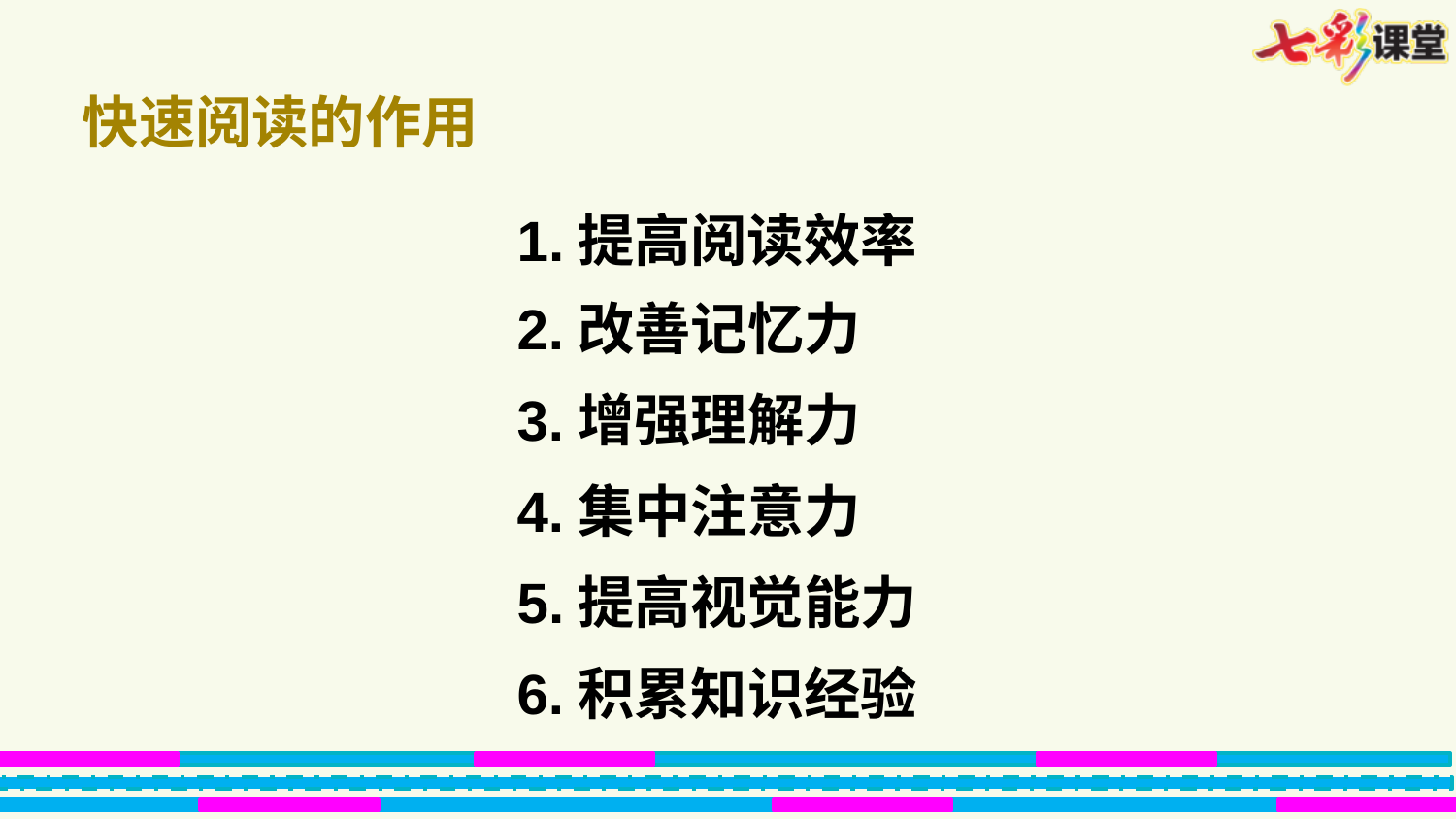

快速阅读的作用
1.提高阅读效率
2.改善记忆力
3.增强理解力
4.集中注意力
5.提高视觉能力
6.积累知识经验